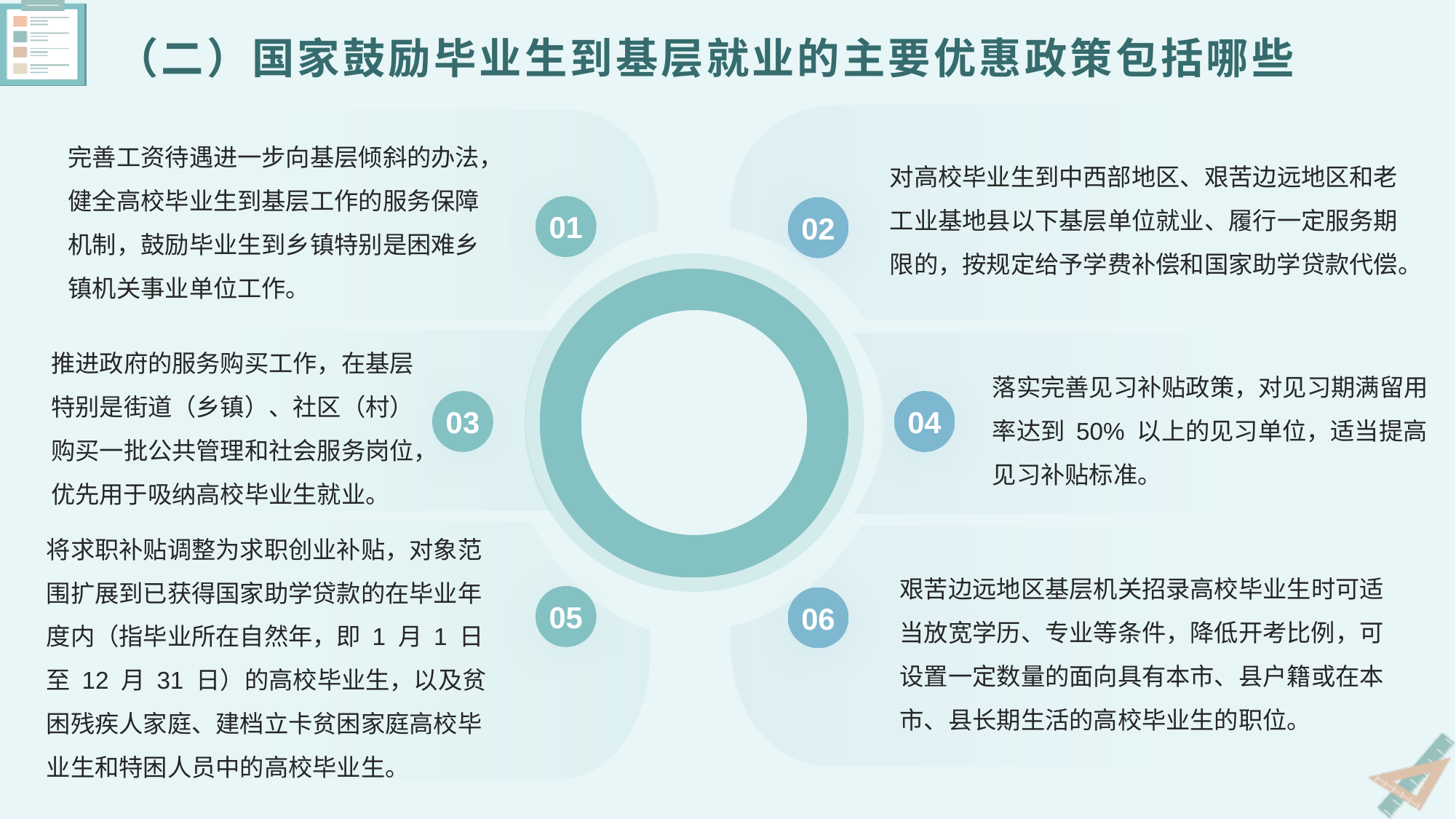

（二）国家鼓励毕业生到基层就业的主要优惠政策包括哪些
对高校毕业生到中西部地区、艰苦边远地区和老工业基地县以下基层单位就业、履行一定服务期限的，按规定给予学费补偿和国家助学贷款代偿。
完善工资待遇进一步向基层倾斜的办法，健全高校毕业生到基层工作的服务保障机制，鼓励毕业生到乡镇特别是困难乡镇机关事业单位工作。
01
02

推进政府的服务购买工作，在基层特别是街道（乡镇）、社区（村）购买一批公共管理和社会服务岗位，优先用于吸纳高校毕业生就业。
落实完善见习补贴政策，对见习期满留用率达到 50% 以上的见习单位，适当提高见习补贴标准。
03
04
将求职补贴调整为求职创业补贴，对象范围扩展到已获得国家助学贷款的在毕业年度内（指毕业所在自然年，即 1 月 1 日至 12 月 31 日）的高校毕业生，以及贫困残疾人家庭、建档立卡贫困家庭高校毕业生和特困人员中的高校毕业生。
艰苦边远地区基层机关招录高校毕业生时可适当放宽学历、专业等条件，降低开考比例，可设置一定数量的面向具有本市、县户籍或在本市、县长期生活的高校毕业生的职位。
05
06